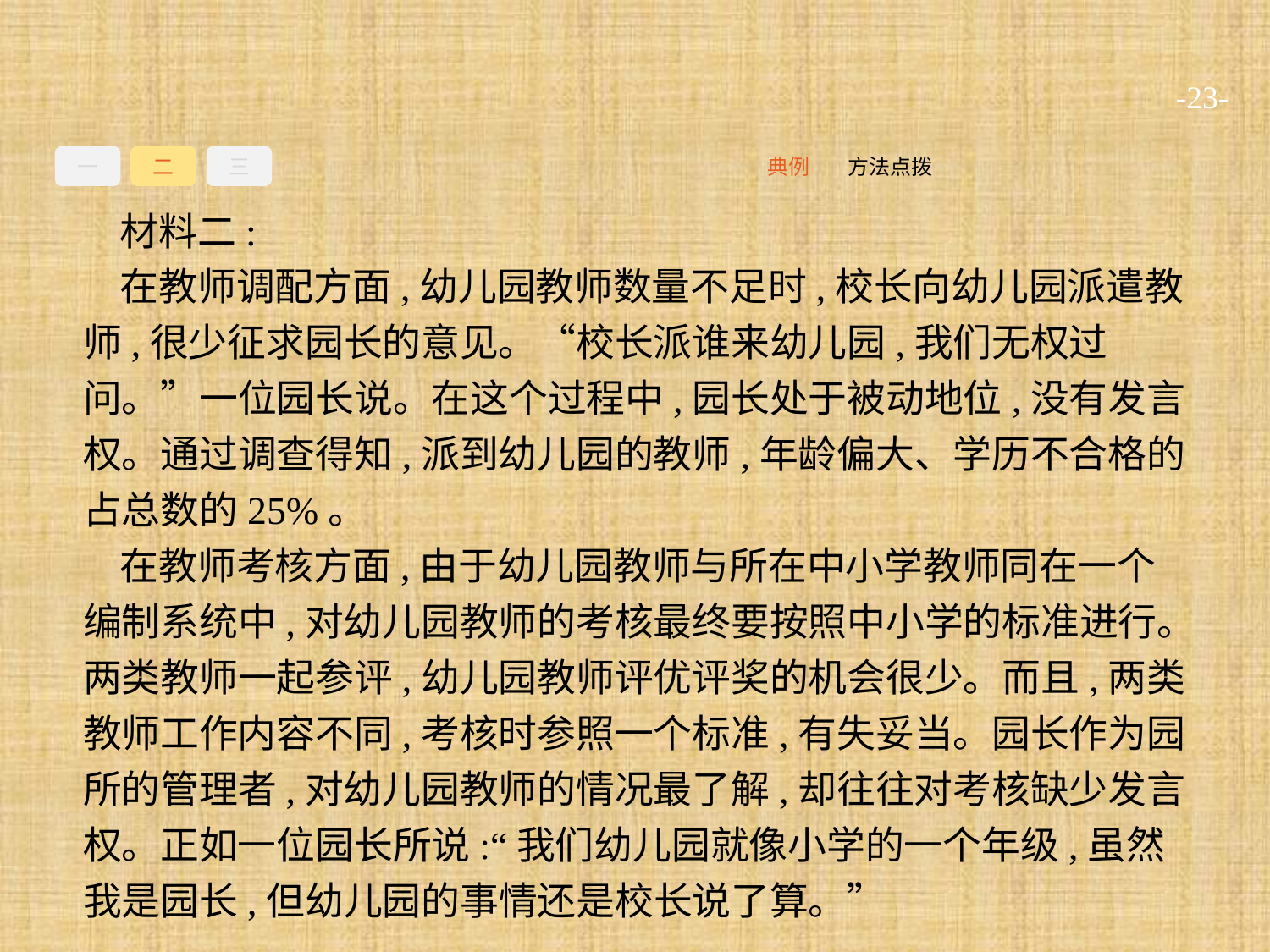

-23-
一
二
三
方法点拨
典例
材料二:
在教师调配方面,幼儿园教师数量不足时,校长向幼儿园派遣教师,很少征求园长的意见。“校长派谁来幼儿园,我们无权过问。”一位园长说。在这个过程中,园长处于被动地位,没有发言权。通过调查得知,派到幼儿园的教师,年龄偏大、学历不合格的占总数的25%。
在教师考核方面,由于幼儿园教师与所在中小学教师同在一个编制系统中,对幼儿园教师的考核最终要按照中小学的标准进行。两类教师一起参评,幼儿园教师评优评奖的机会很少。而且,两类教师工作内容不同,考核时参照一个标准,有失妥当。园长作为园所的管理者,对幼儿园教师的情况最了解,却往往对考核缺少发言权。正如一位园长所说:“我们幼儿园就像小学的一个年级,虽然我是园长,但幼儿园的事情还是校长说了算。”